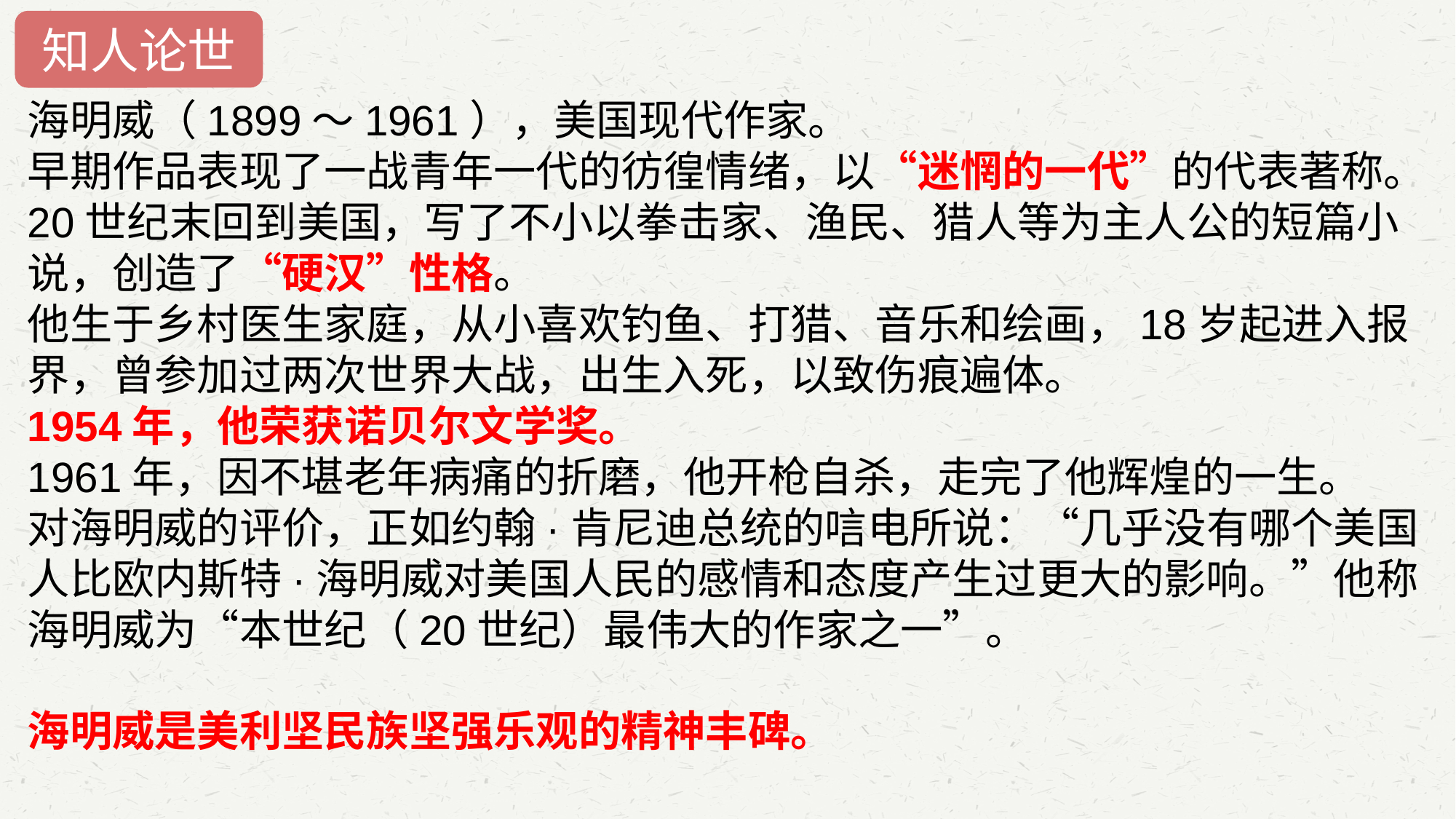

知人论世
海明威（1899～1961），美国现代作家。
早期作品表现了一战青年一代的彷徨情绪，以“迷惘的一代”的代表著称。
20世纪末回到美国，写了不小以拳击家、渔民、猎人等为主人公的短篇小说，创造了“硬汉”性格。
他生于乡村医生家庭，从小喜欢钓鱼、打猎、音乐和绘画，18岁起进入报界，曾参加过两次世界大战，出生入死，以致伤痕遍体。
1954年，他荣获诺贝尔文学奖。
1961年，因不堪老年病痛的折磨，他开枪自杀，走完了他辉煌的一生。
对海明威的评价，正如约翰·肯尼迪总统的唁电所说：“几乎没有哪个美国人比欧内斯特·海明威对美国人民的感情和态度产生过更大的影响。”他称海明威为“本世纪（20世纪）最伟大的作家之一”。

海明威是美利坚民族坚强乐观的精神丰碑。